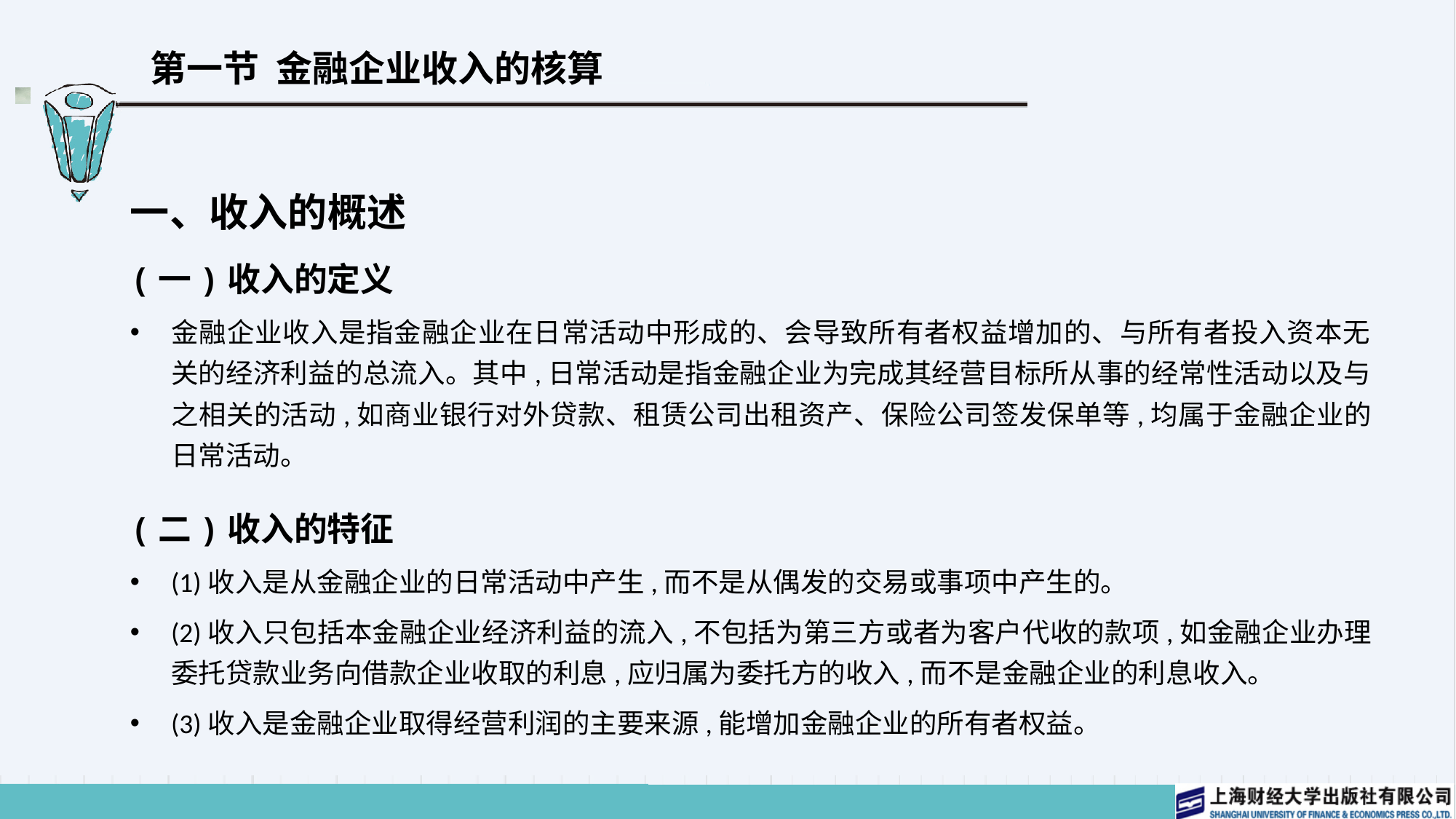

# 第一节  金融企业收入的核算
一、收入的概述
(一)收入的定义
金融企业收入是指金融企业在日常活动中形成的、会导致所有者权益增加的、与所有者投入资本无关的经济利益的总流入。其中,日常活动是指金融企业为完成其经营目标所从事的经常性活动以及与之相关的活动,如商业银行对外贷款、租赁公司出租资产、保险公司签发保单等,均属于金融企业的日常活动。
(二)收入的特征
(1)收入是从金融企业的日常活动中产生,而不是从偶发的交易或事项中产生的。
(2)收入只包括本金融企业经济利益的流入,不包括为第三方或者为客户代收的款项,如金融企业办理委托贷款业务向借款企业收取的利息,应归属为委托方的收入,而不是金融企业的利息收入。
(3)收入是金融企业取得经营利润的主要来源,能增加金融企业的所有者权益。